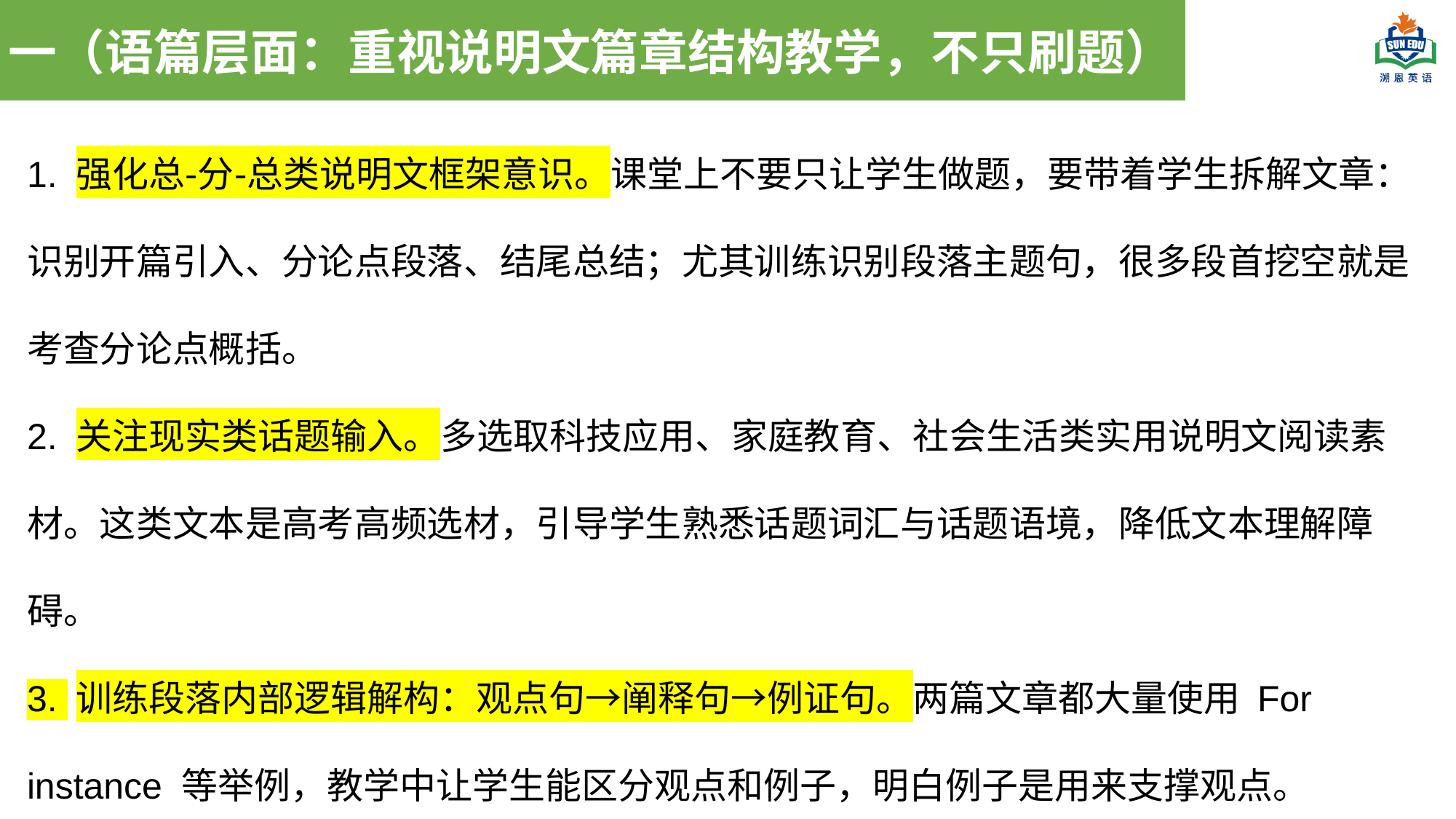

一（语篇层面：重视说明文篇章结构教学，不只刷题）
1. 强化总‑分‑总类说明文框架意识。课堂上不要只让学生做题，要带着学生拆解文章：识别开篇引入、分论点段落、结尾总结；尤其训练识别段落主题句，很多段首挖空就是考查分论点概括。
2. 关注现实类话题输入。多选取科技应用、家庭教育、社会生活类实用说明文阅读素材。这类文本是高考高频选材，引导学生熟悉话题词汇与话题语境，降低文本理解障碍。
3. 训练段落内部逻辑解构：观点句→阐释句→例证句。两篇文章都大量使用 For instance 等举例，教学中让学生能区分观点和例子，明白例子是用来支撑观点。